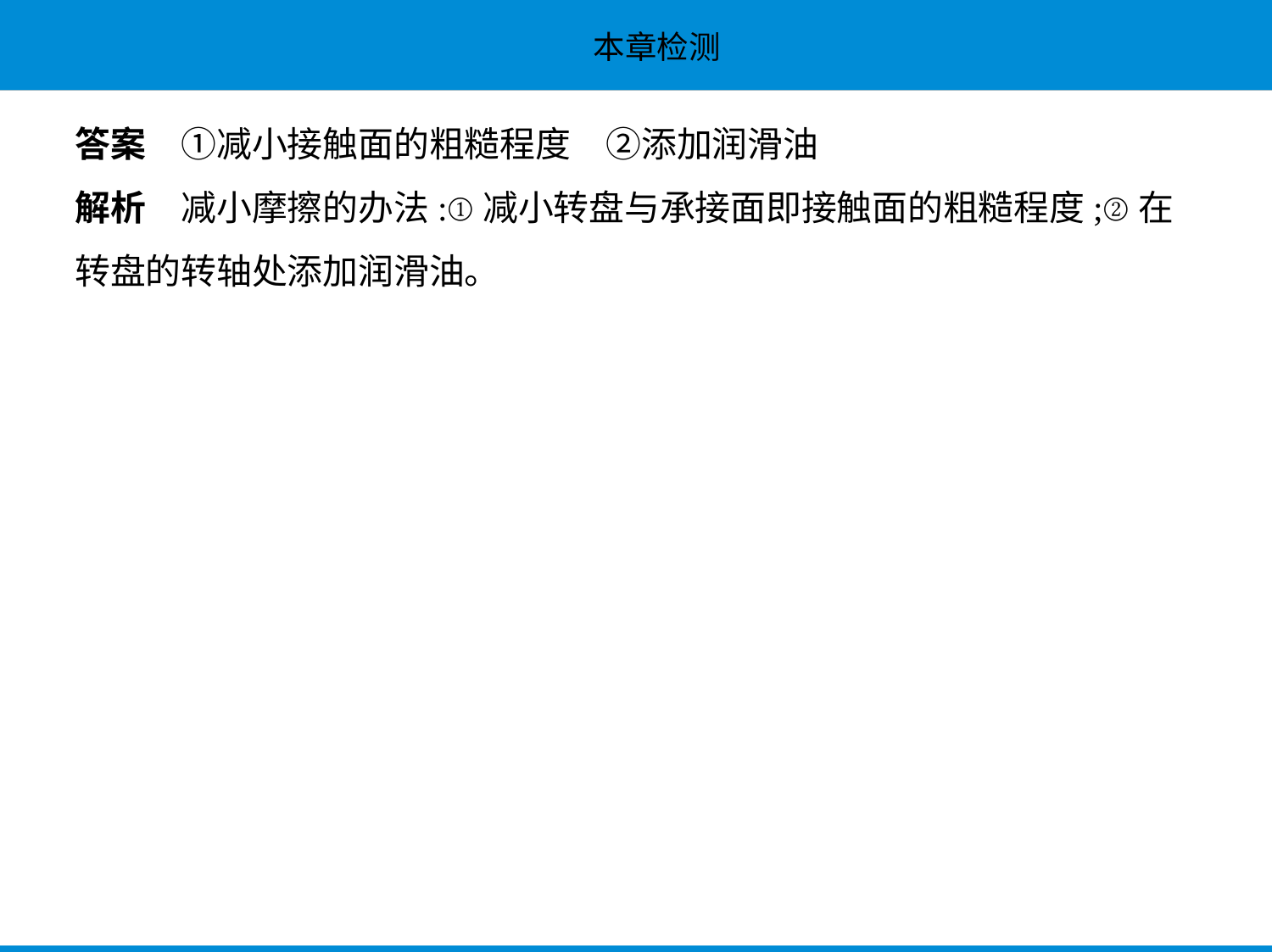

答案　①减小接触面的粗糙程度　②添加润滑油
解析　减小摩擦的办法:①减小转盘与承接面即接触面的粗糙程度;②在
转盘的转轴处添加润滑油。